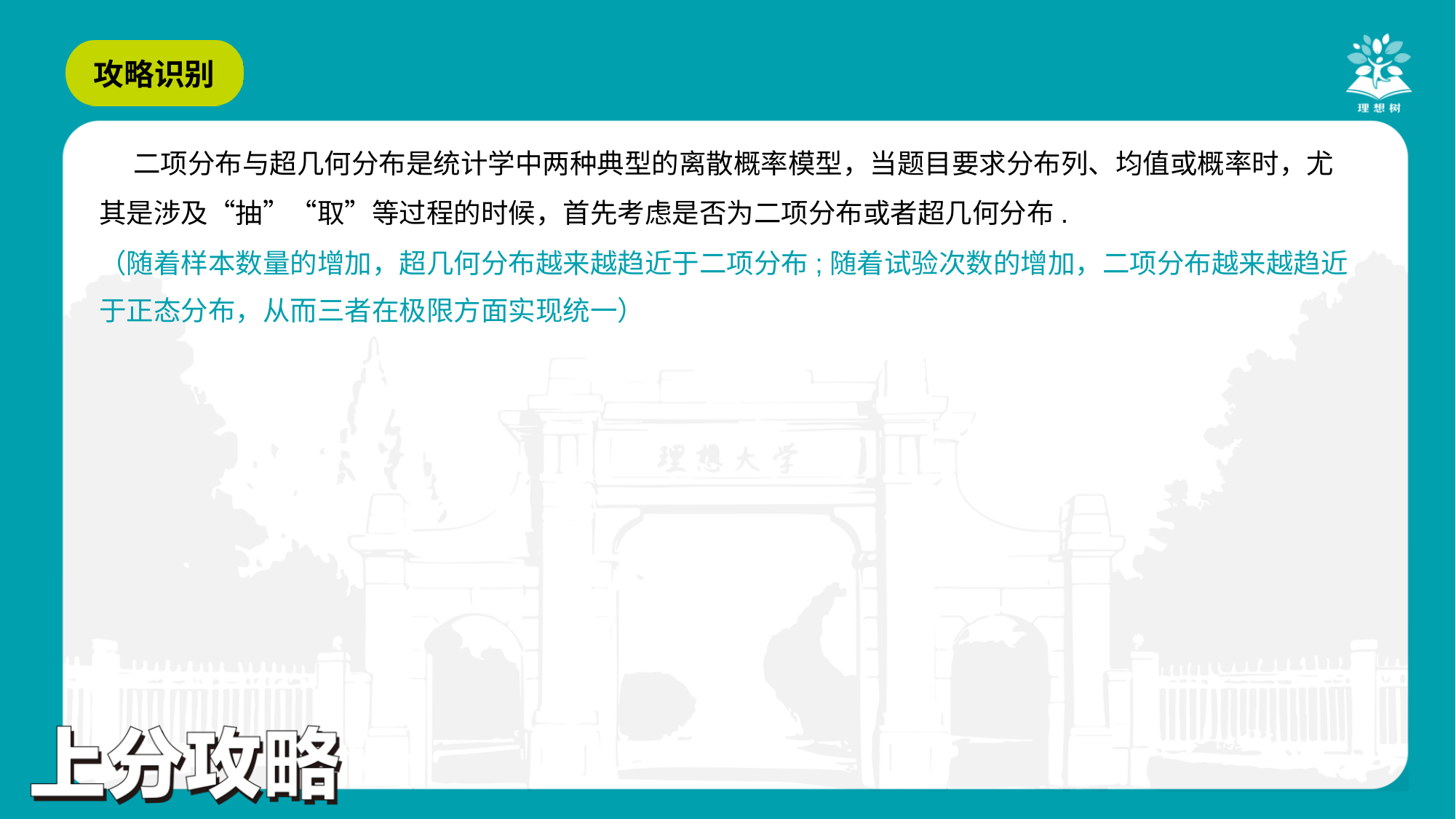

二项分布与超几何分布是统计学中两种典型的离散概率模型，当题目要求分布列、均值或概率时，尤
其是涉及“抽”“取”等过程的时候，首先考虑是否为二项分布或者超几何分布.
（随着样本数量的增加，超几何分布越来越趋近于二项分布;随着试验次数的增加，二项分布越来越趋近
于正态分布，从而三者在极限方面实现统一）